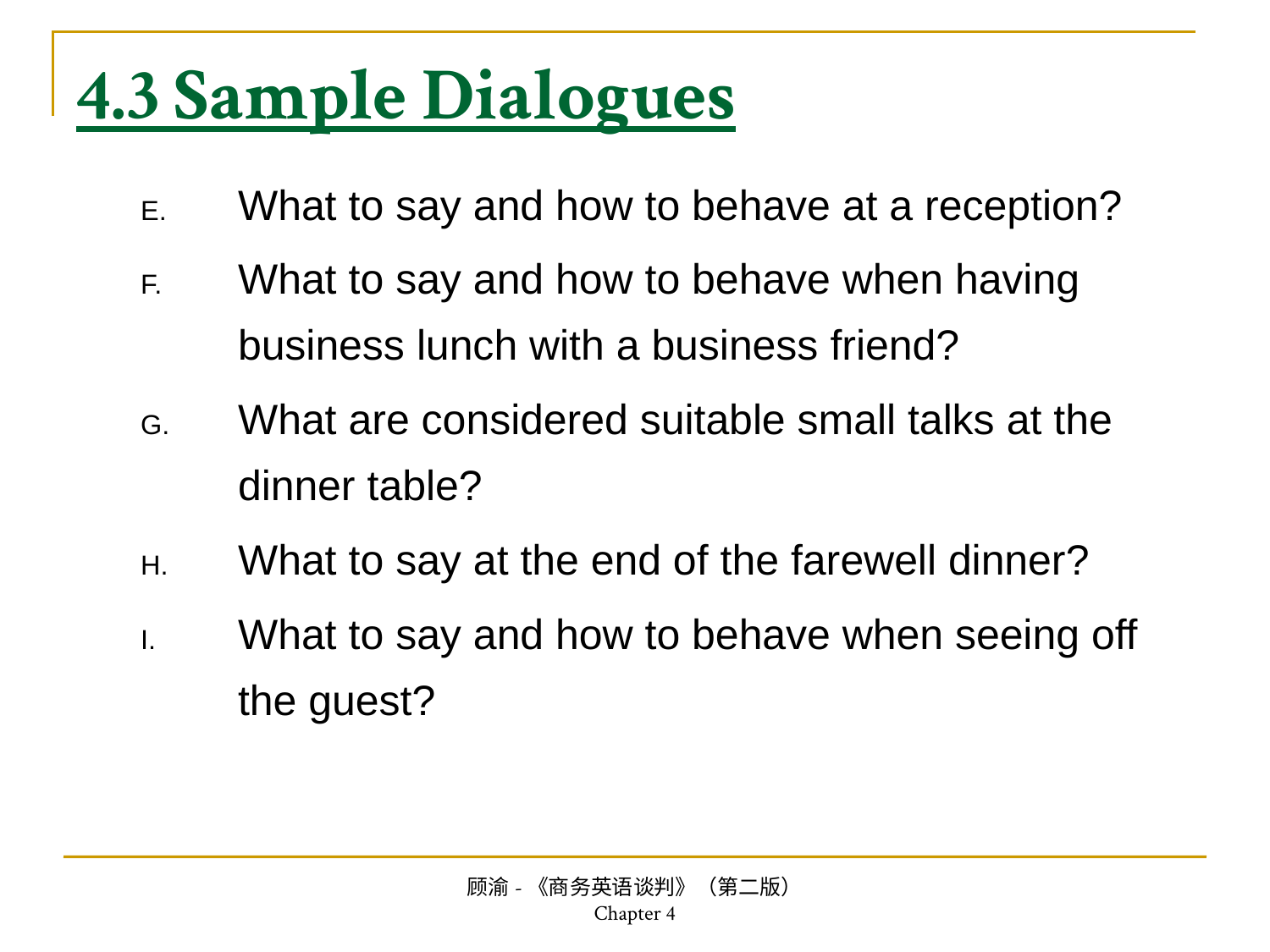

# 4.3 Sample Dialogues
What to say and how to behave at a reception?
What to say and how to behave when having business lunch with a business friend?
What are considered suitable small talks at the dinner table?
What to say at the end of the farewell dinner?
What to say and how to behave when seeing off the guest?

17
顾渝-《商务英语谈判》（第二版） Chapter 4